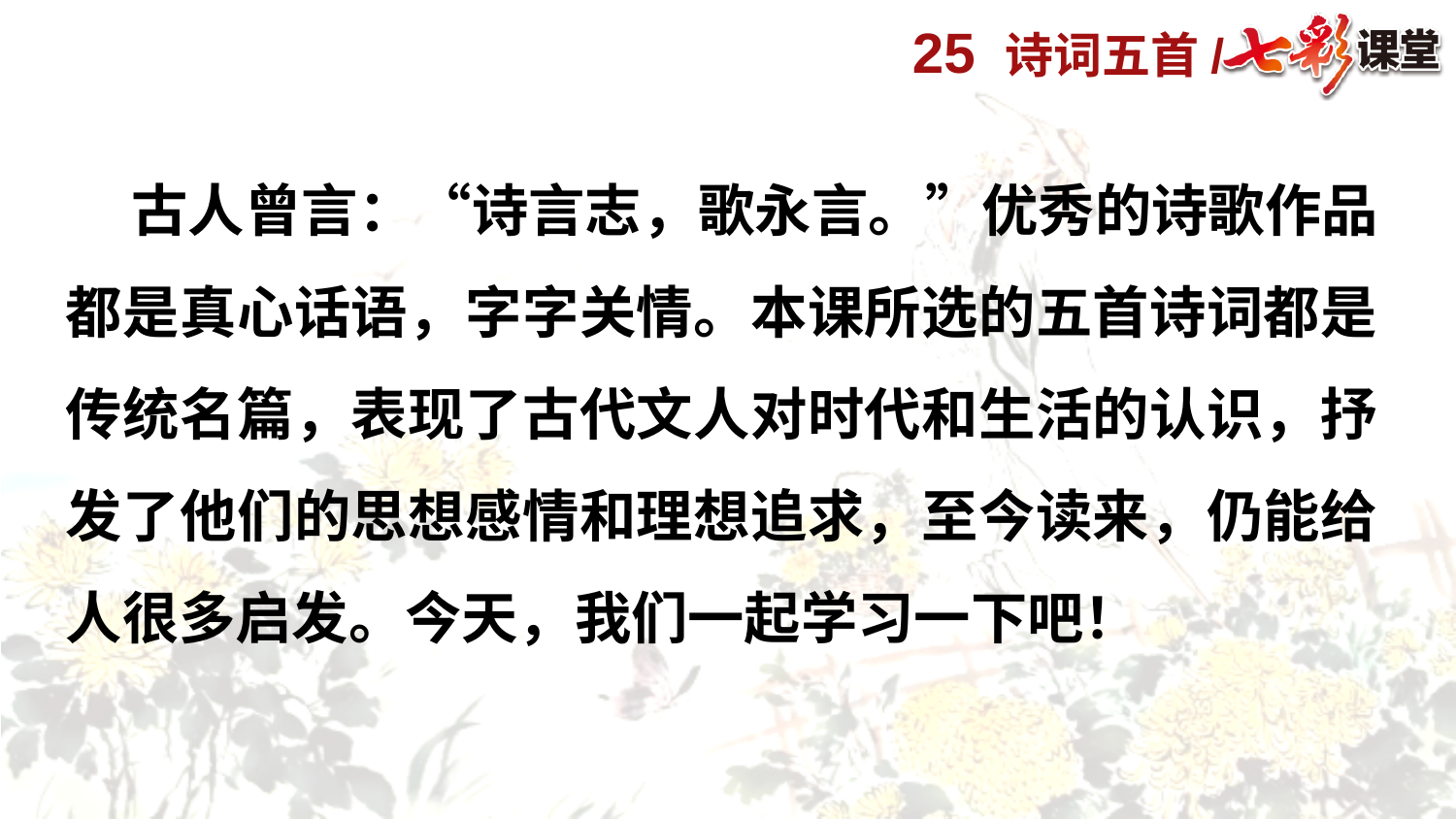

古人曾言：“诗言志，歌永言。”优秀的诗歌作品都是真心话语，字字关情。本课所选的五首诗词都是传统名篇，表现了古代文人对时代和生活的认识，抒发了他们的思想感情和理想追求，至今读来，仍能给人很多启发。今天，我们一起学习一下吧！